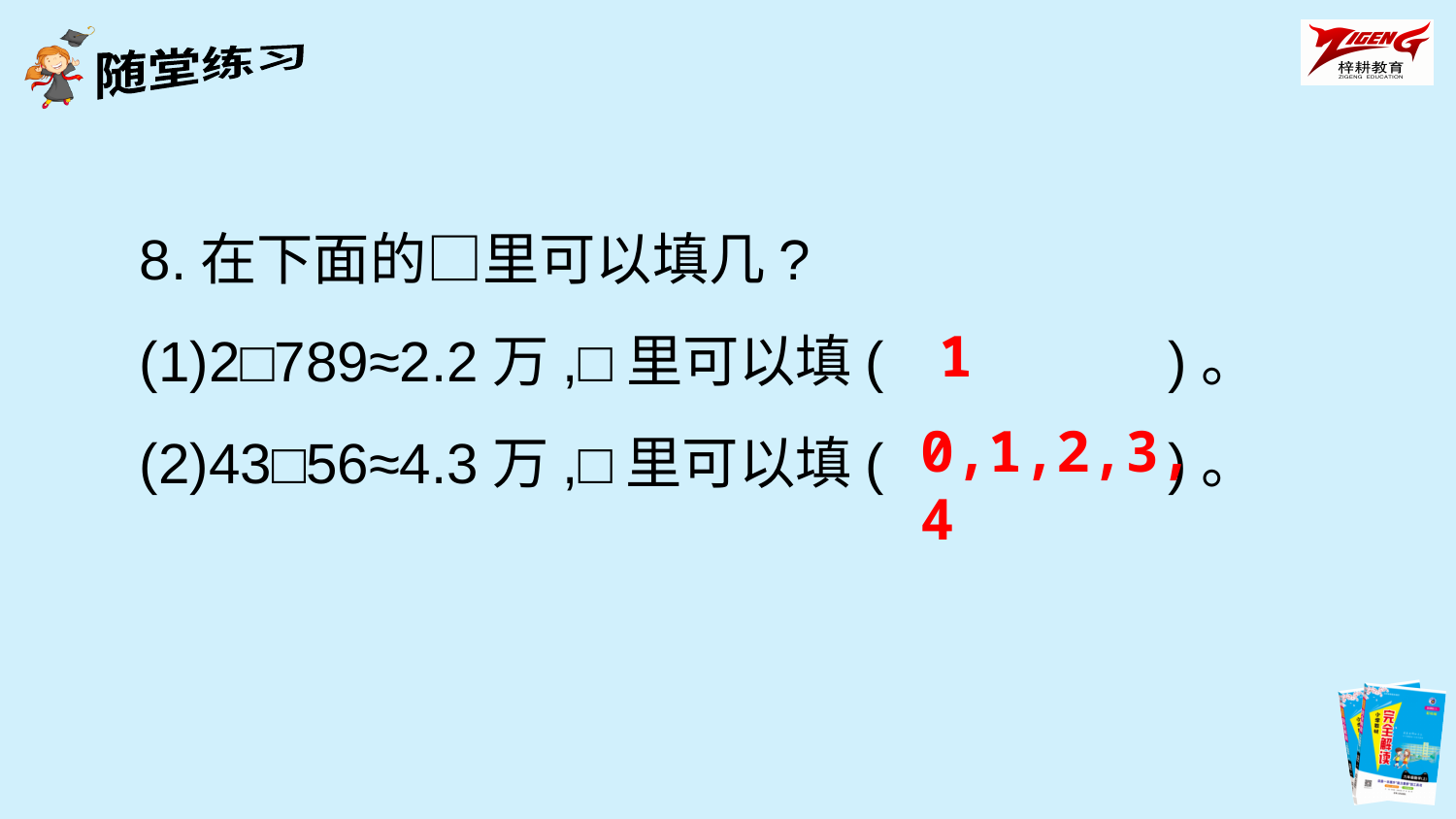

8.在下面的□里可以填几?
(1)2□789≈2.2万,□里可以填(                  )。
(2)43□56≈4.3万,□里可以填(                  )。
1
0,1,2,3,4